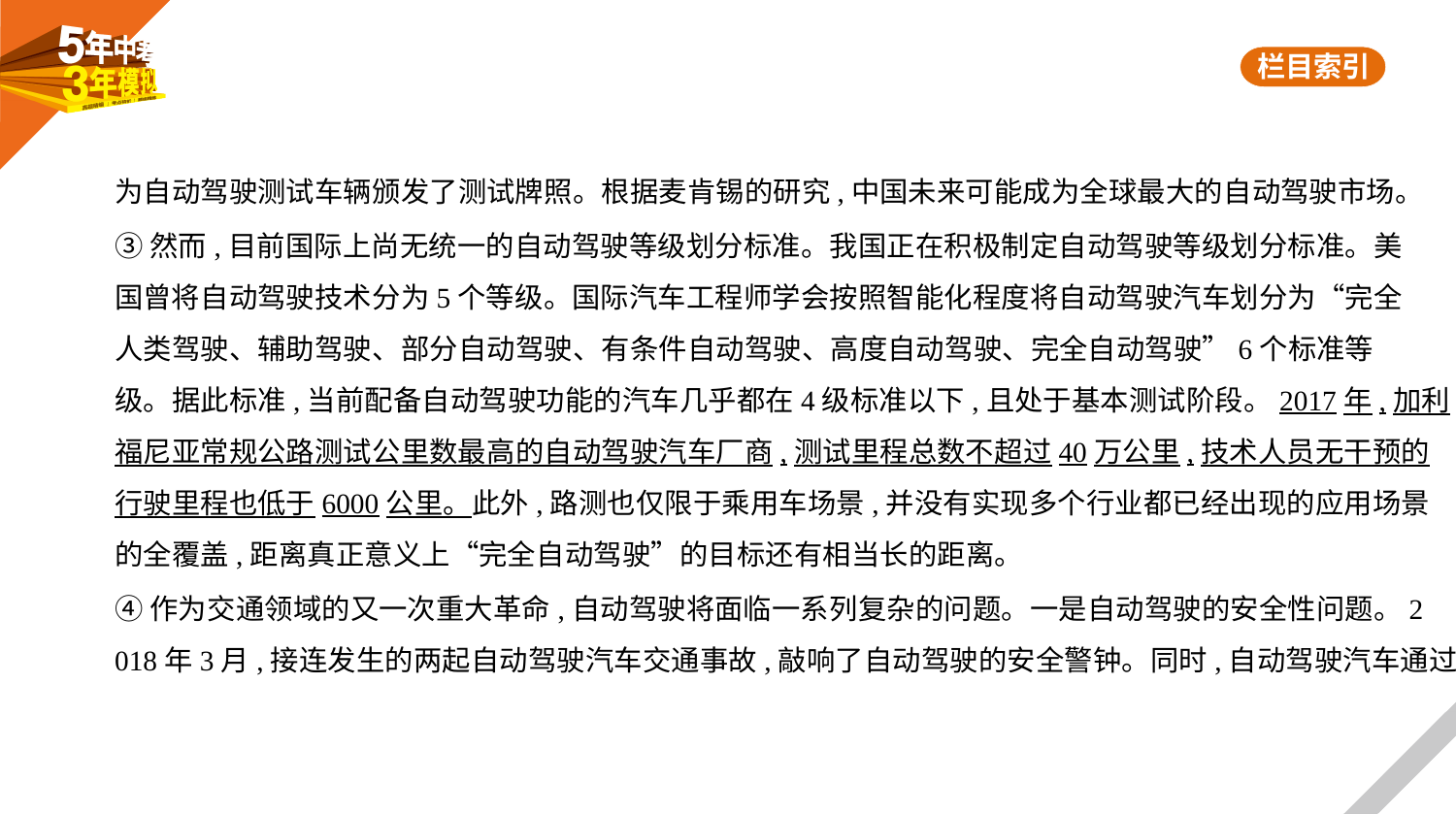

为自动驾驶测试车辆颁发了测试牌照。根据麦肯锡的研究,中国未来可能成为全球最大的自动驾驶市场。
③然而,目前国际上尚无统一的自动驾驶等级划分标准。我国正在积极制定自动驾驶等级划分标准。美
国曾将自动驾驶技术分为5个等级。国际汽车工程师学会按照智能化程度将自动驾驶汽车划分为“完全
人类驾驶、辅助驾驶、部分自动驾驶、有条件自动驾驶、高度自动驾驶、完全自动驾驶”6个标准等
级。据此标准,当前配备自动驾驶功能的汽车几乎都在4级标准以下,且处于基本测试阶段。2017年,加利
福尼亚常规公路测试公里数最高的自动驾驶汽车厂商,测试里程总数不超过40万公里,技术人员无干预的
行驶里程也低于6000公里。此外,路测也仅限于乘用车场景,并没有实现多个行业都已经出现的应用场景
的全覆盖,距离真正意义上“完全自动驾驶”的目标还有相当长的距离。
④作为交通领域的又一次重大革命,自动驾驶将面临一系列复杂的问题。一是自动驾驶的安全性问题。2
018年3月,接连发生的两起自动驾驶汽车交通事故,敲响了自动驾驶的安全警钟。同时,自动驾驶汽车通过